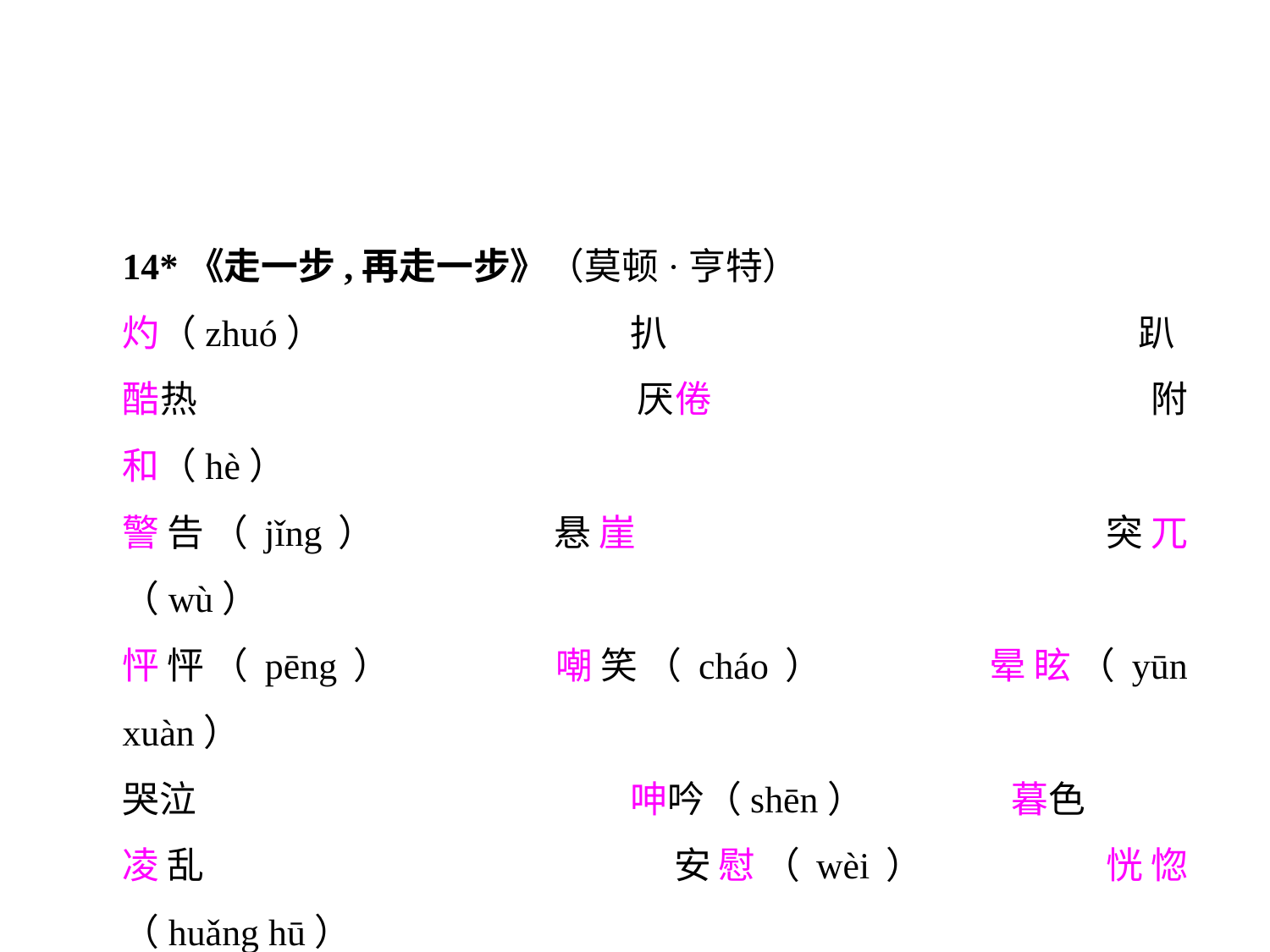

14*《走一步,再走一步》（莫顿·亨特）
灼（zhuó）			扒				趴
酷热				厌倦				附和（hè）
警告（jǐng）		悬崖				突兀（wù）
怦怦（pēng）		嘲笑（cháo）		晕眩（yūn xuàn）
哭泣				呻吟（shēn）		暮色
凌乱				安慰（wèi）		恍惚（huǎng hū）
惊讶				抽噎（yē）			畏惧